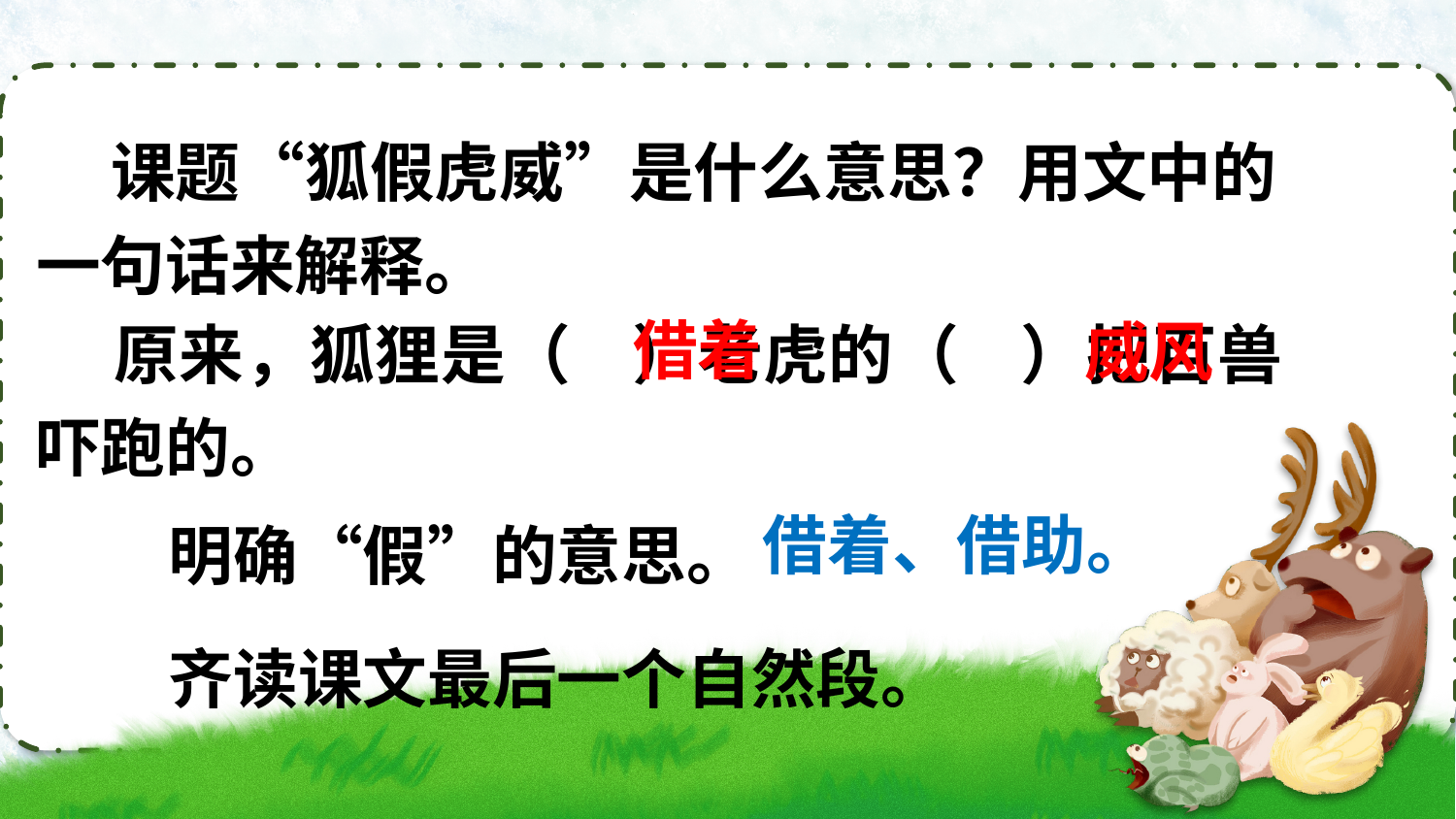

课题“狐假虎威”是什么意思？用文中的一句话来解释。
借着
威风
    原来，狐狸是（    ）老虎的（    ）把百兽吓跑的。
借着、借助。
明确“假”的意思。
齐读课文最后一个自然段。